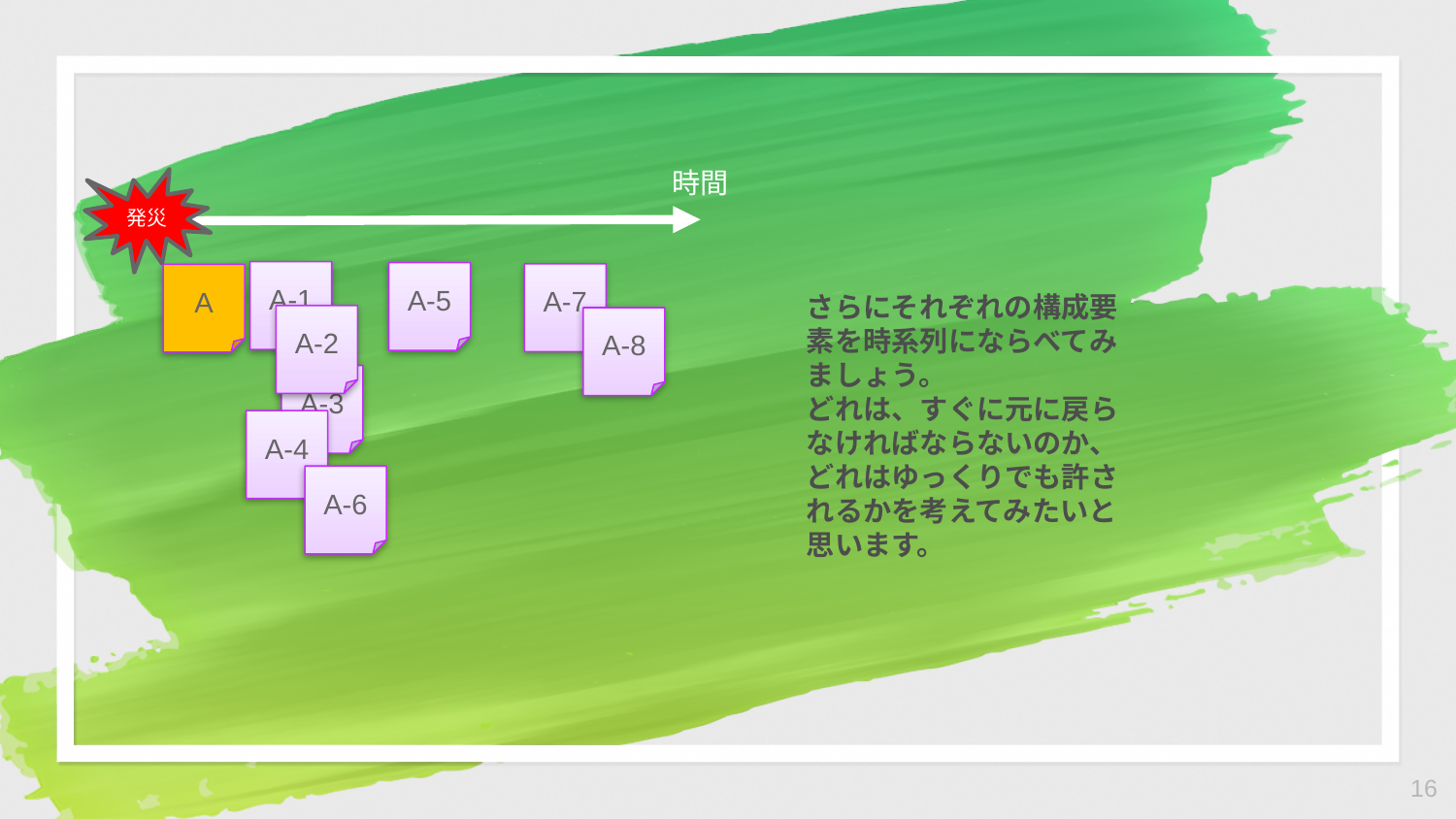

時間
発災
A-1
A-5
A-7
A
さらにそれぞれの構成要素を時系列にならべてみましょう。
どれは、すぐに元に戻らなければならないのか、どれはゆっくりでも許されるかを考えてみたいと思います。
A-2
A-8
A-3
A-4
A-6
16